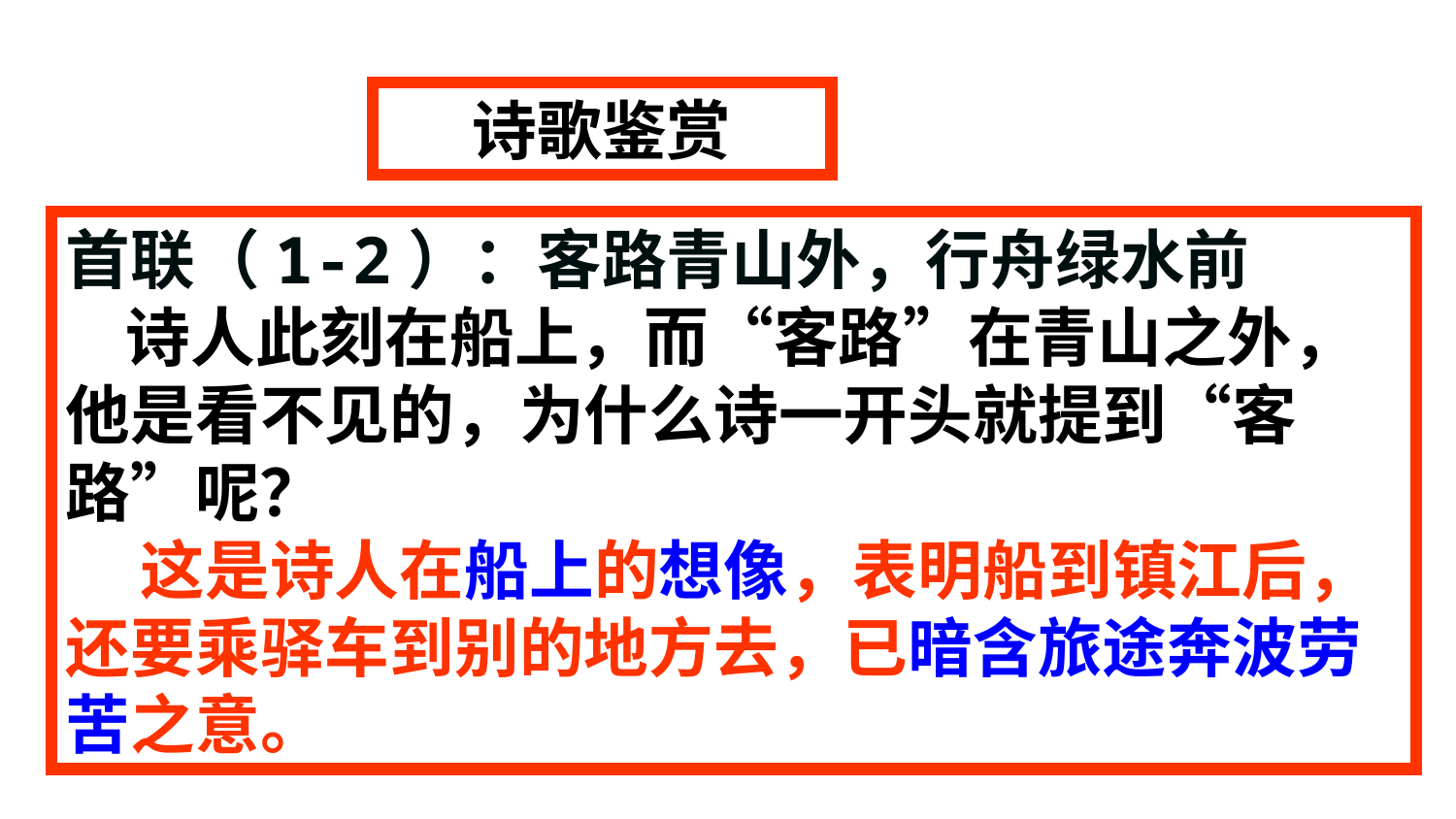

诗歌鉴赏
首联（1-2）：客路青山外，行舟绿水前
   诗人此刻在船上，而“客路”在青山之外，他是看不见的，为什么诗一开头就提到“客路”呢？
    这是诗人在船上的想像，表明船到镇江后，还要乘驿车到别的地方去，已暗含旅途奔波劳苦之意。